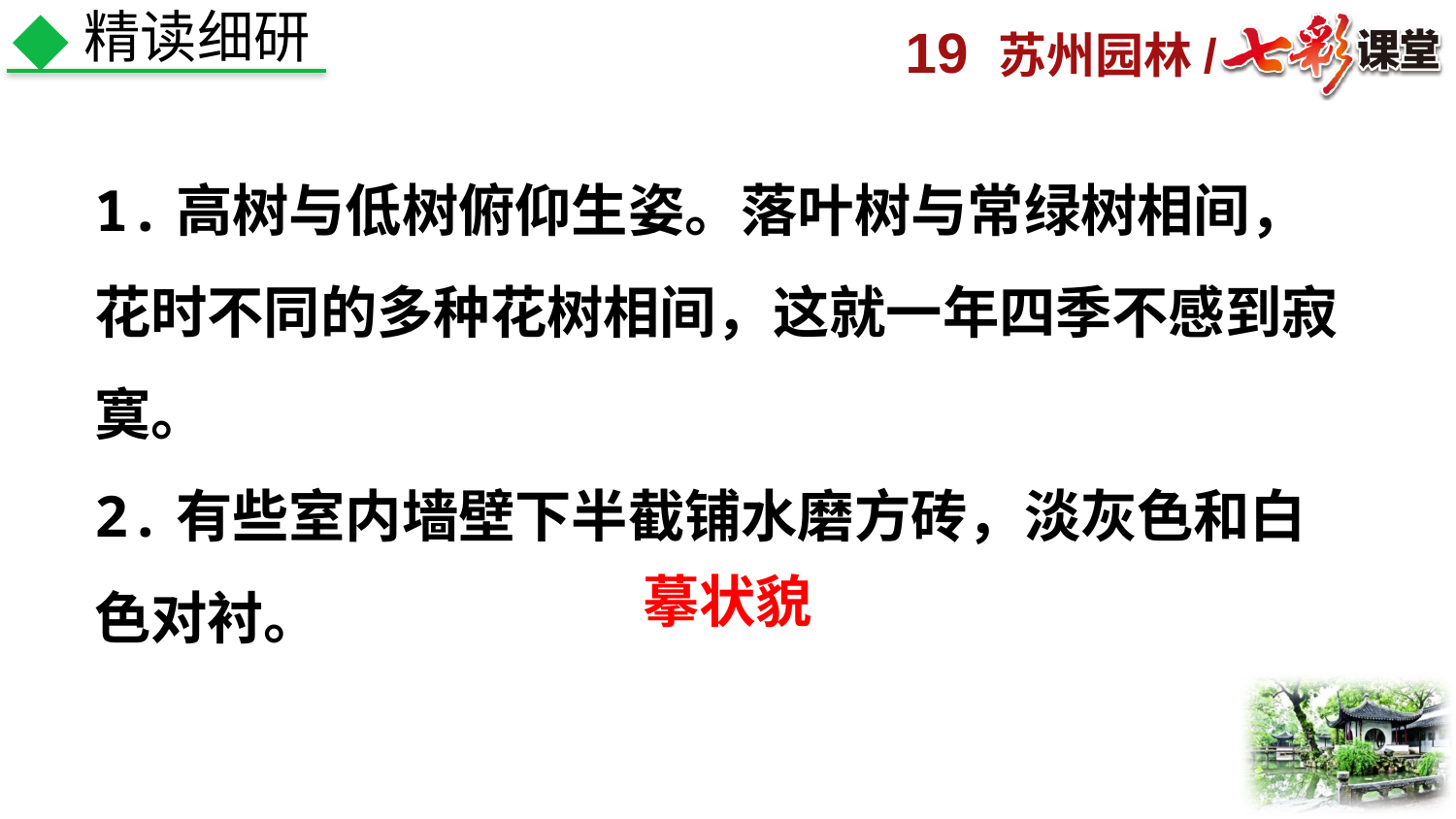

精读细研

1.高树与低树俯仰生姿。落叶树与常绿树相间，花时不同的多种花树相间，这就一年四季不感到寂寞。
2.有些室内墙壁下半截铺水磨方砖，淡灰色和白色对衬。
摹状貌